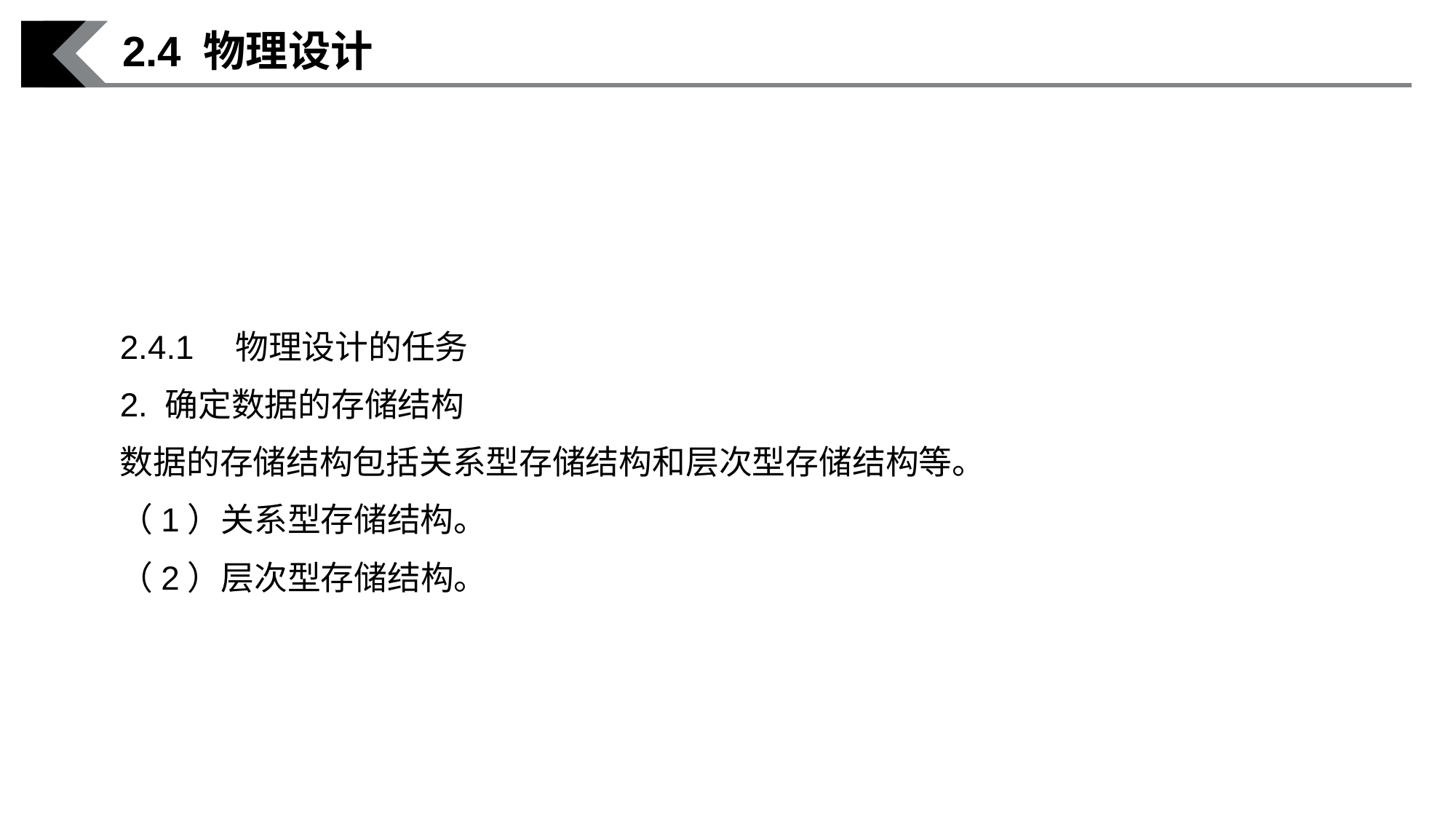

2.4 物理设计
2.4.1　物理设计的任务
2. 确定数据的存储结构
数据的存储结构包括关系型存储结构和层次型存储结构等。
（1）关系型存储结构。
（2）层次型存储结构。